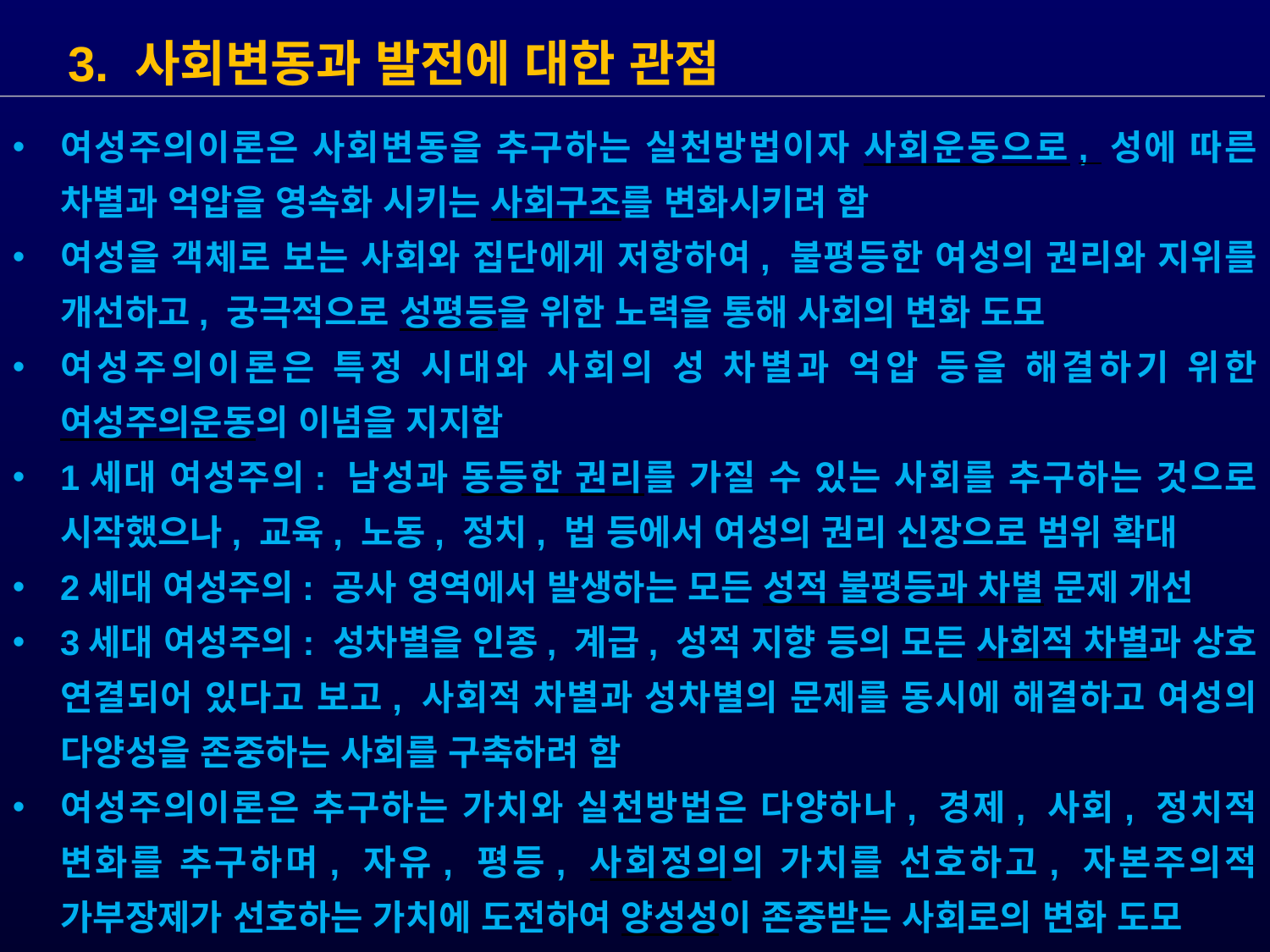

3. 사회변동과 발전에 대한 관점

여성주의이론은 사회변동을 추구하는 실천방법이자 사회운동으로, 성에 따른 차별과 억압을 영속화 시키는 사회구조를 변화시키려 함
여성을 객체로 보는 사회와 집단에게 저항하여, 불평등한 여성의 권리와 지위를 개선하고, 궁극적으로 성평등을 위한 노력을 통해 사회의 변화 도모
여성주의이론은 특정 시대와 사회의 성 차별과 억압 등을 해결하기 위한 여성주의운동의 이념을 지지함
1세대 여성주의: 남성과 동등한 권리를 가질 수 있는 사회를 추구하는 것으로 시작했으나, 교육, 노동, 정치, 법 등에서 여성의 권리 신장으로 범위 확대
2세대 여성주의: 공사 영역에서 발생하는 모든 성적 불평등과 차별 문제 개선
3세대 여성주의: 성차별을 인종, 계급, 성적 지향 등의 모든 사회적 차별과 상호 연결되어 있다고 보고, 사회적 차별과 성차별의 문제를 동시에 해결하고 여성의 다양성을 존중하는 사회를 구축하려 함
여성주의이론은 추구하는 가치와 실천방법은 다양하나, 경제, 사회, 정치적 변화를 추구하며, 자유, 평등, 사회정의의 가치를 선호하고, 자본주의적 가부장제가 선호하는 가치에 도전하여 양성성이 존중받는 사회로의 변화 도모